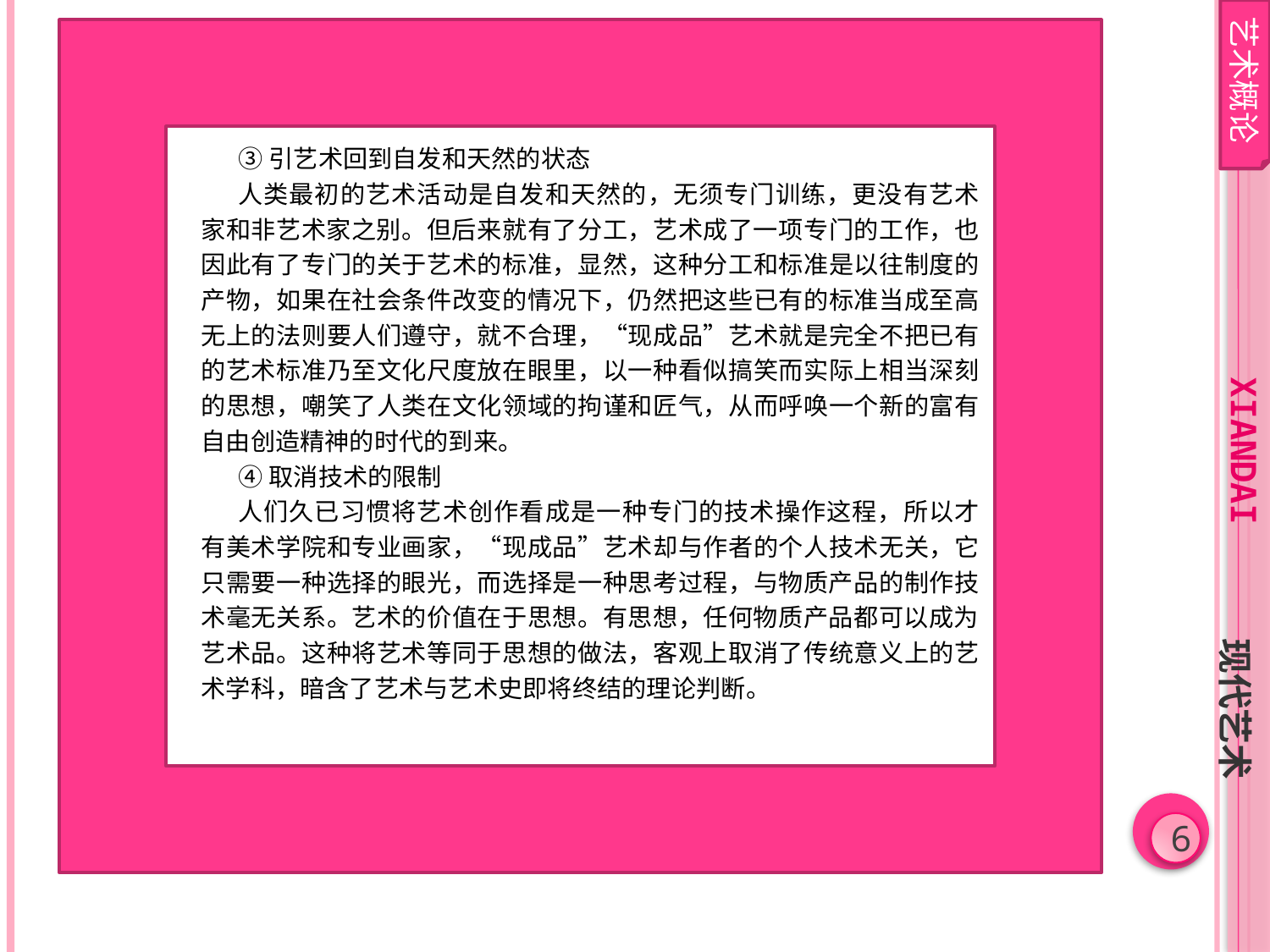

艺术概论

③引艺术回到自发和天然的状态
人类最初的艺术活动是自发和天然的，无须专门训练，更没有艺术家和非艺术家之别。但后来就有了分工，艺术成了一项专门的工作，也因此有了专门的关于艺术的标准，显然，这种分工和标准是以往制度的产物，如果在社会条件改变的情况下，仍然把这些已有的标准当成至高无上的法则要人们遵守，就不合理，“现成品”艺术就是完全不把已有的艺术标准乃至文化尺度放在眼里，以一种看似搞笑而实际上相当深刻的思想，嘲笑了人类在文化领域的拘谨和匠气，从而呼唤一个新的富有自由创造精神的时代的到来。
④取消技术的限制
人们久已习惯将艺术创作看成是一种专门的技术操作这程，所以才有美术学院和专业画家，“现成品”艺术却与作者的个人技术无关，它只需要一种选择的眼光，而选择是一种思考过程，与物质产品的制作技术毫无关系。艺术的价值在于思想。有思想，任何物质产品都可以成为艺术品。这种将艺术等同于思想的做法，客观上取消了传统意义上的艺术学科，暗含了艺术与艺术史即将终结的理论判断。
xiandai
现代艺术
6